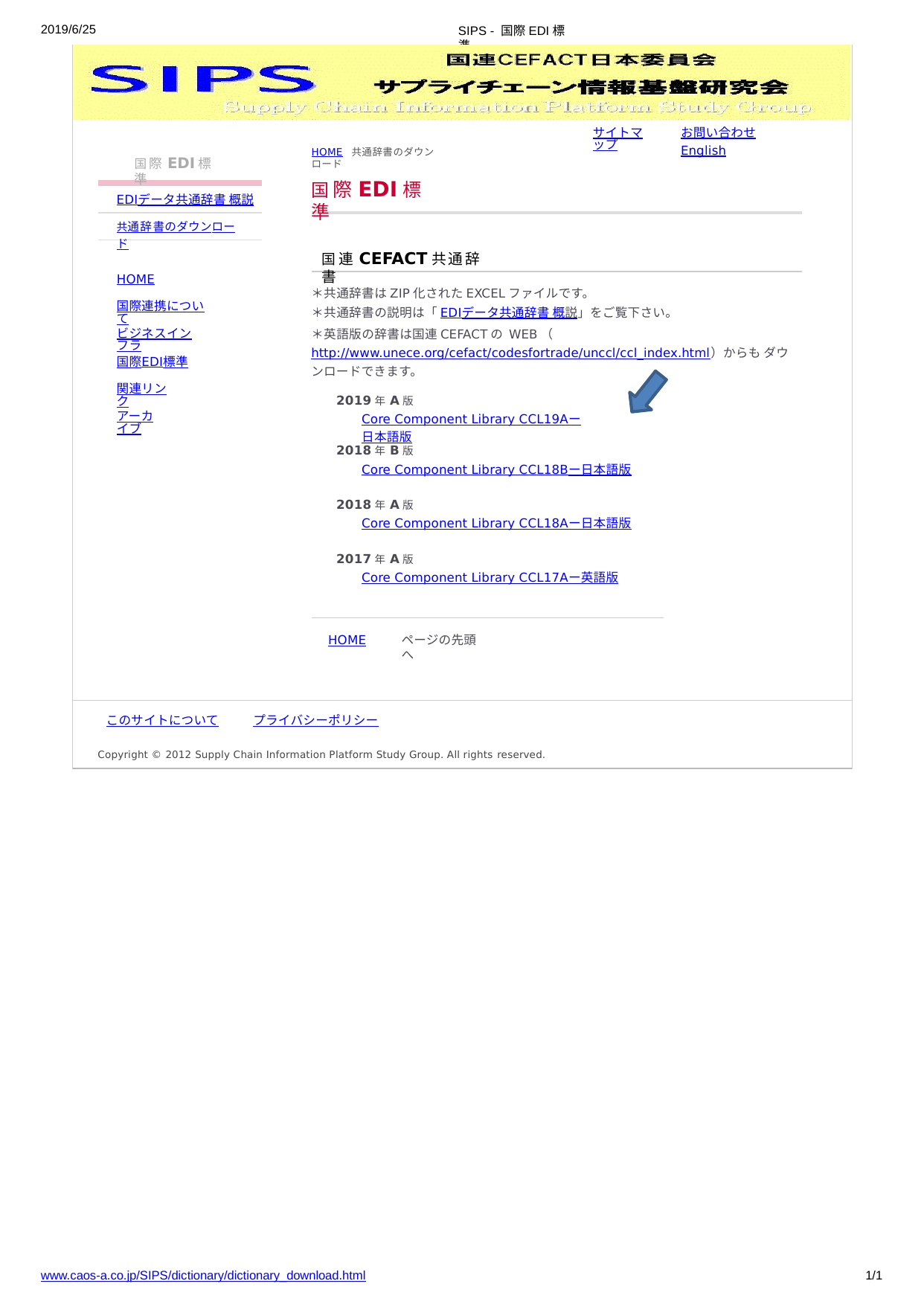

2019/6/25
SIPS - 国際EDI標準

サイトマップ
お問い合わせ	English
HOME 共通辞書のダウンロード
国際EDI標準
国際EDI標準

EDIデータ共通辞書 概説

共通辞書のダウンロード

国連CEFACT共通辞書
HOME

＊共通辞書はZIP化されたEXCELファイルです。
＊共通辞書の説明は「EDIデータ共通辞書 概説」をご覧下さい。
＊英語版の辞書は国連CEFACTの WEB（http://www.unece.org/cefact/codesfortrade/unccl/ccl_index.html）からも ダウンロードできます。
国際連携について
ビジネスインフラ
国際EDI標準

関連リンク
2019年A版
Core Component Library CCL19Aー日本語版
アーカイブ
2018年B版
Core Component Library CCL18Bー日本語版

2018年A版
Core Component Library CCL18Aー日本語版

2017年A版
Core Component Library CCL17Aー英語版

HOME
ページの先頭へ

このサイトについて	プライバシーポリシー

Copyright © 2012 Supply Chain Information Platform Study Group. All rights reserved.

www.caos-a.co.jp/SIPS/dictionary/dictionary_download.html
1/1